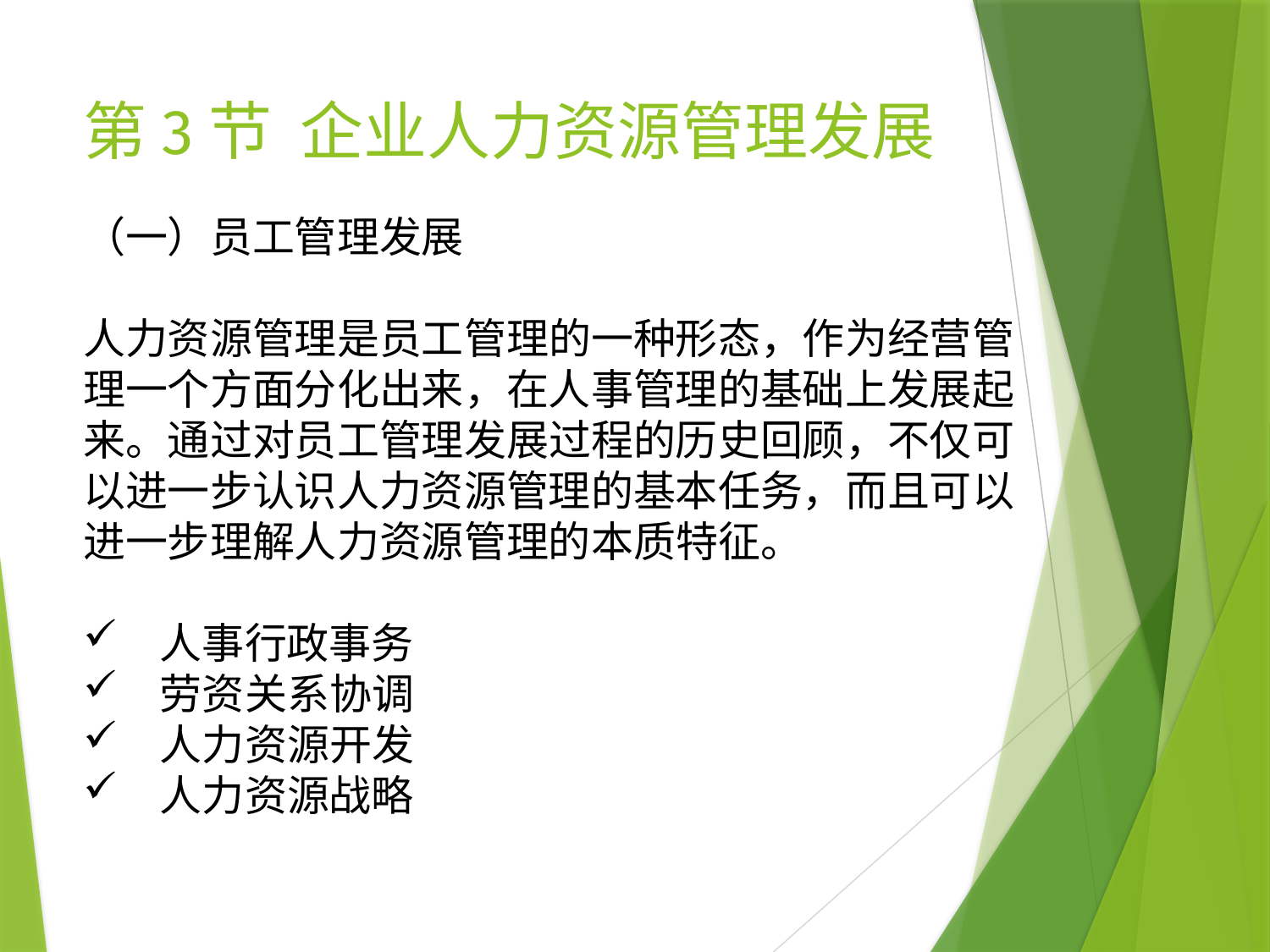

# 第3节  企业人力资源管理发展
（一）员工管理发展

人力资源管理是员工管理的一种形态，作为经营管理一个方面分化出来，在人事管理的基础上发展起来。通过对员工管理发展过程的历史回顾，不仅可以进一步认识人力资源管理的基本任务，而且可以进一步理解人力资源管理的本质特征。

  人事行政事务
  劳资关系协调
  人力资源开发
  人力资源战略